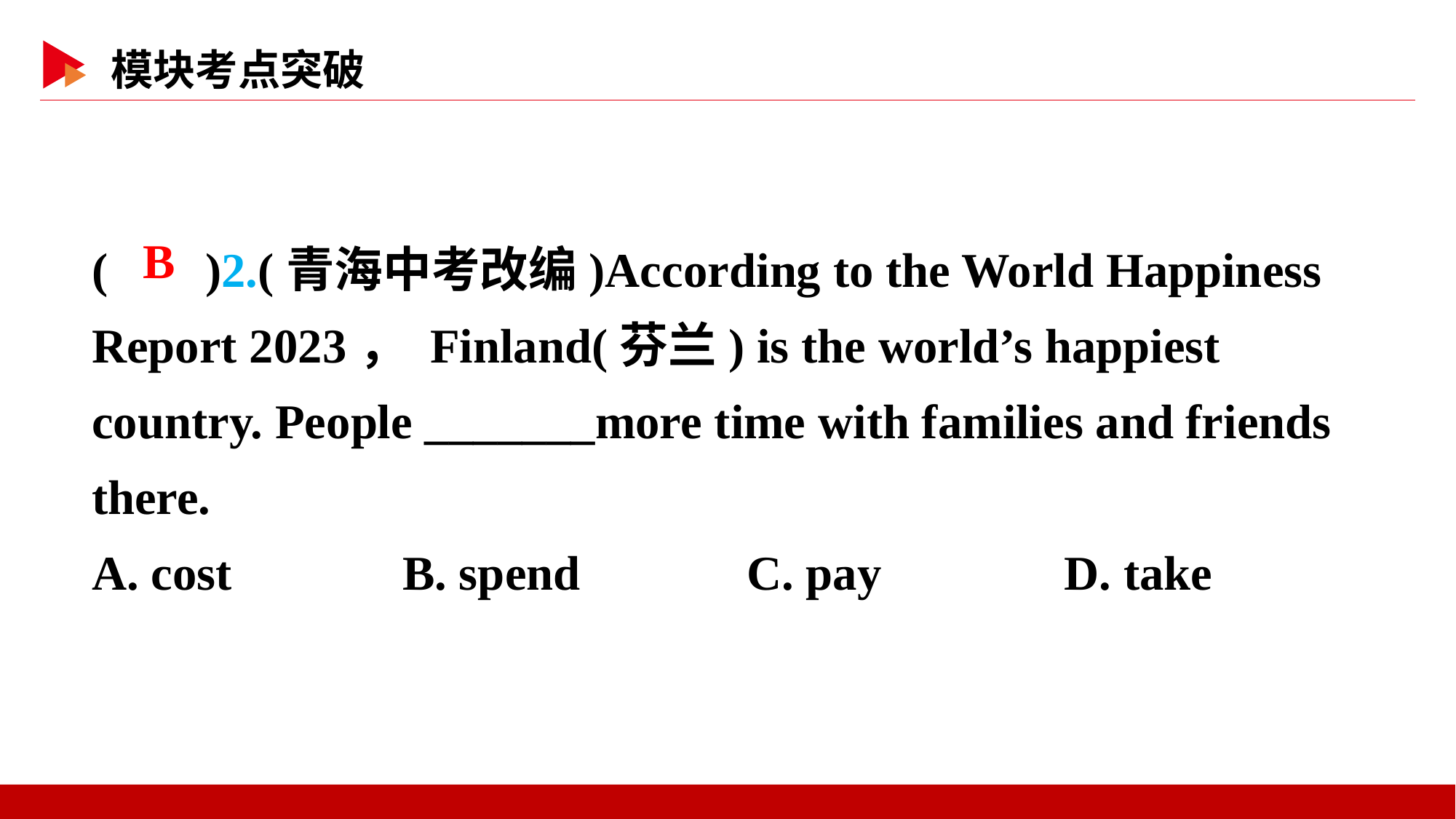

(        )2.(青海中考改编)According to the World Happiness Report 2023， Finland(芬兰) is the world’s happiest country. People _______more time with families and friends there.
A. cost              B. spend		C. pay               D. take
   B